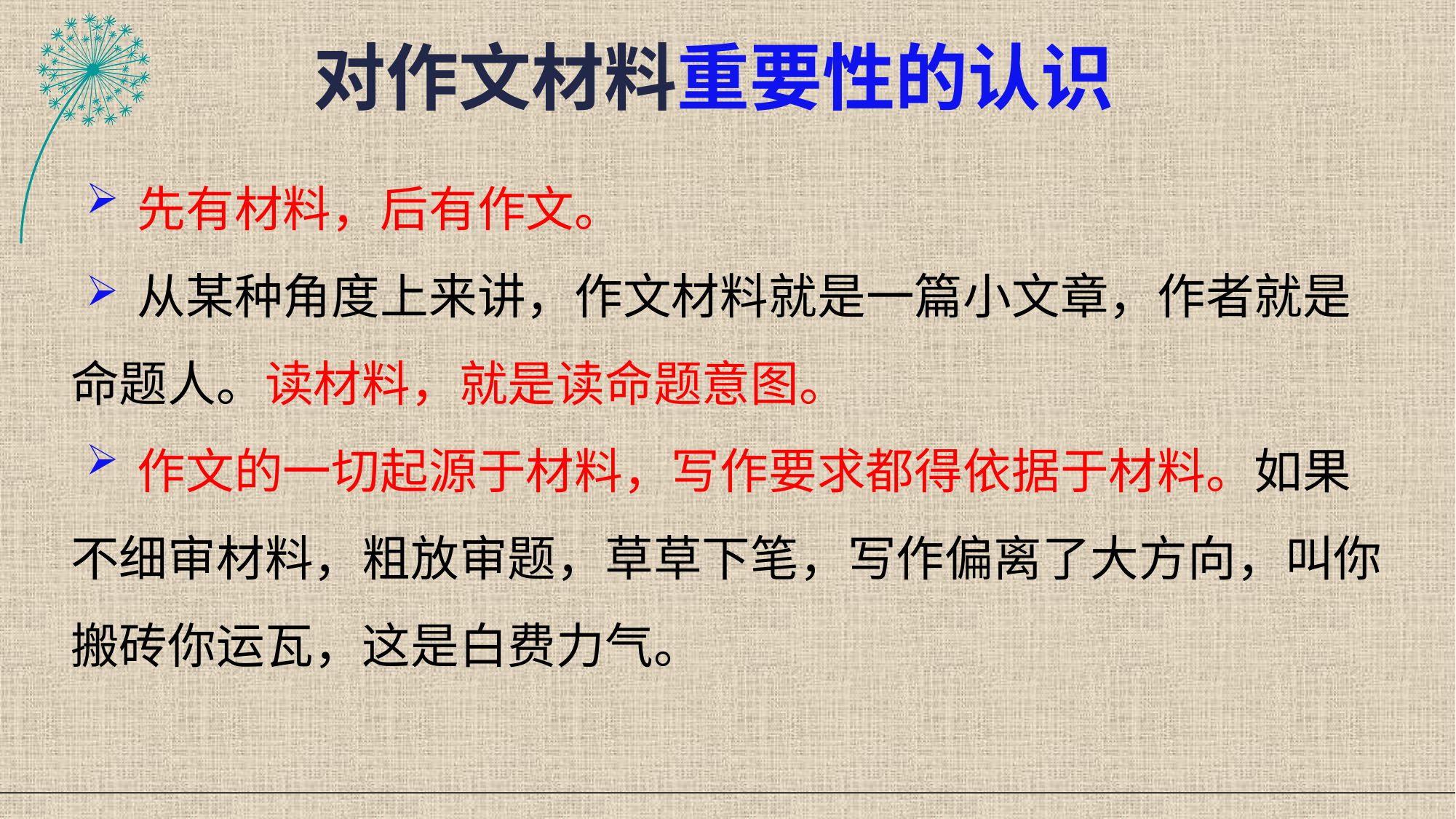

对作文材料重要性的认识

先有材料，后有作文。
从某种角度上来讲，作文材料就是一篇小文章，作者就是命题人。读材料，就是读命题意图。
作文的一切起源于材料，写作要求都得依据于材料。如果不细审材料，粗放审题，草草下笔，写作偏离了大方向，叫你搬砖你运瓦，这是白费力气。

#

32